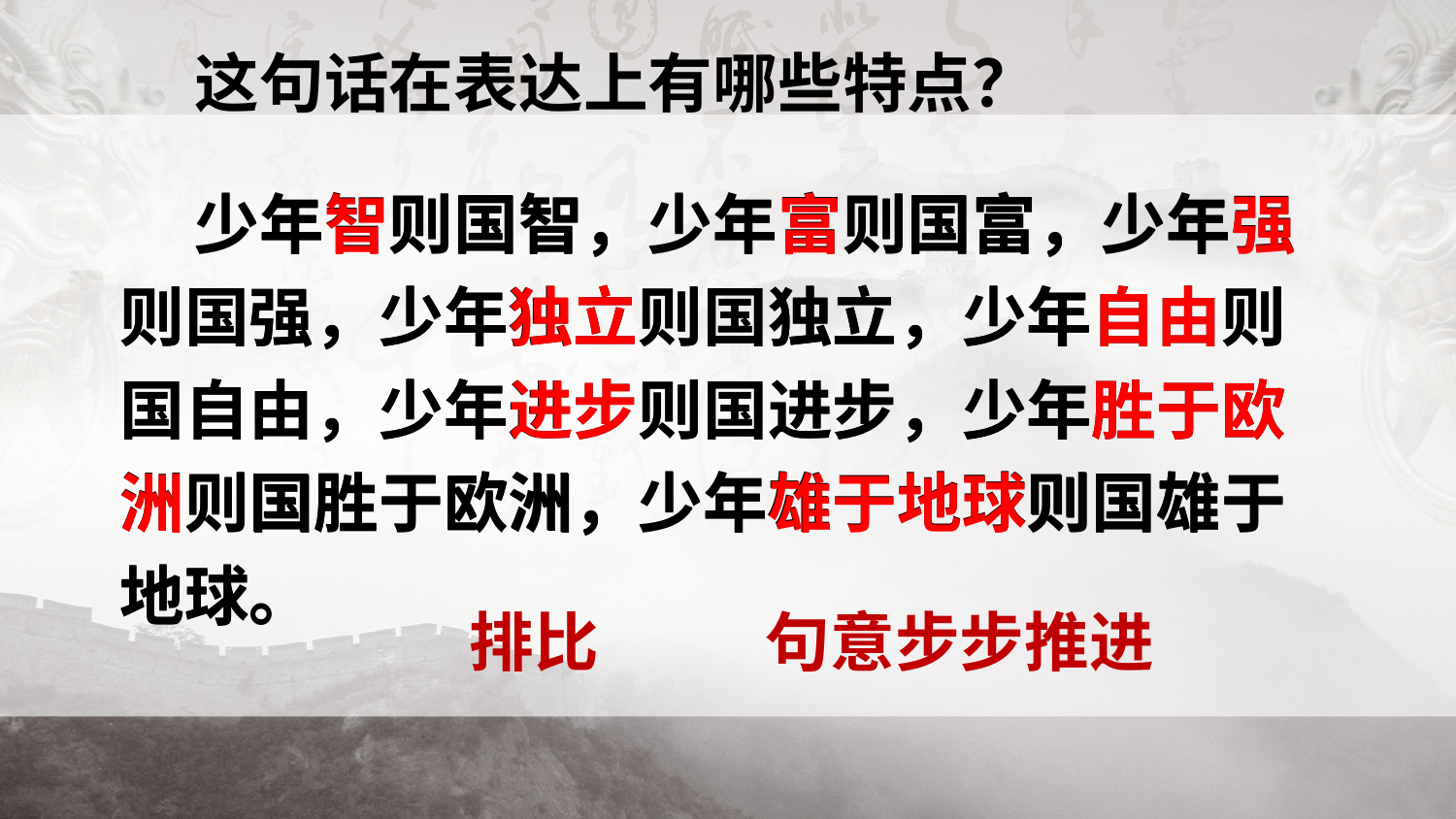

这句话在表达上有哪些特点？
    少年智则国智，少年富则国富，少年强则国强，少年独立则国独立，少年自由则国自由，少年进步则国进步，少年胜于欧洲则国胜于欧洲，少年雄于地球则国雄于地球。
    少年智则国智，少年富则国富，少年强则国强，少年独立则国独立，少年自由则国自由，少年进步则国进步，少年胜于欧洲则国胜于欧洲，少年雄于地球则国雄于地球。
排比
句意步步推进